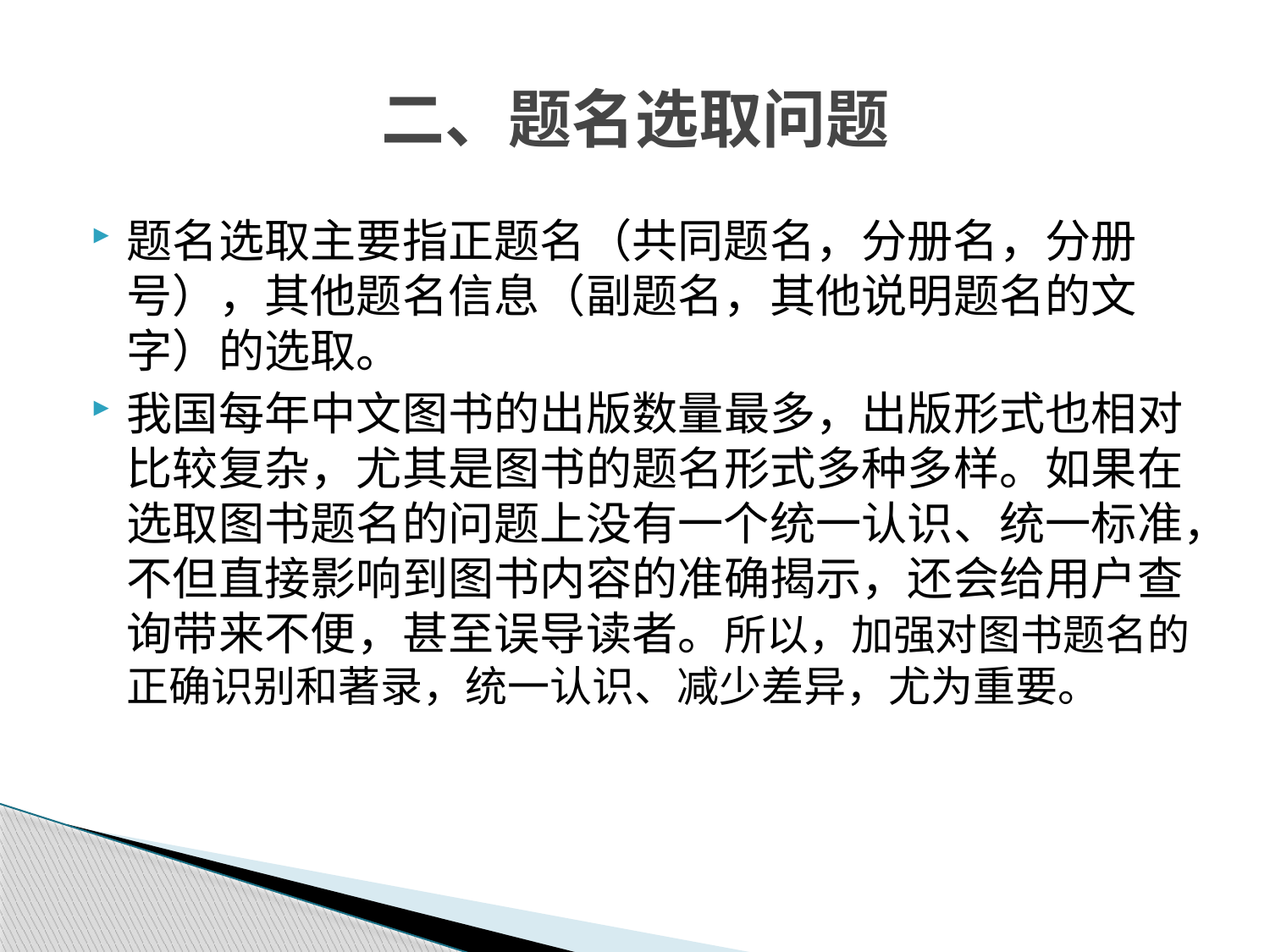

# 二、题名选取问题
题名选取主要指正题名（共同题名，分册名，分册号），其他题名信息（副题名，其他说明题名的文字）的选取。
我国每年中文图书的出版数量最多，出版形式也相对比较复杂，尤其是图书的题名形式多种多样。如果在选取图书题名的问题上没有一个统一认识、统一标准，不但直接影响到图书内容的准确揭示，还会给用户查询带来不便，甚至误导读者。所以，加强对图书题名的正确识别和著录，统一认识、减少差异，尤为重要。